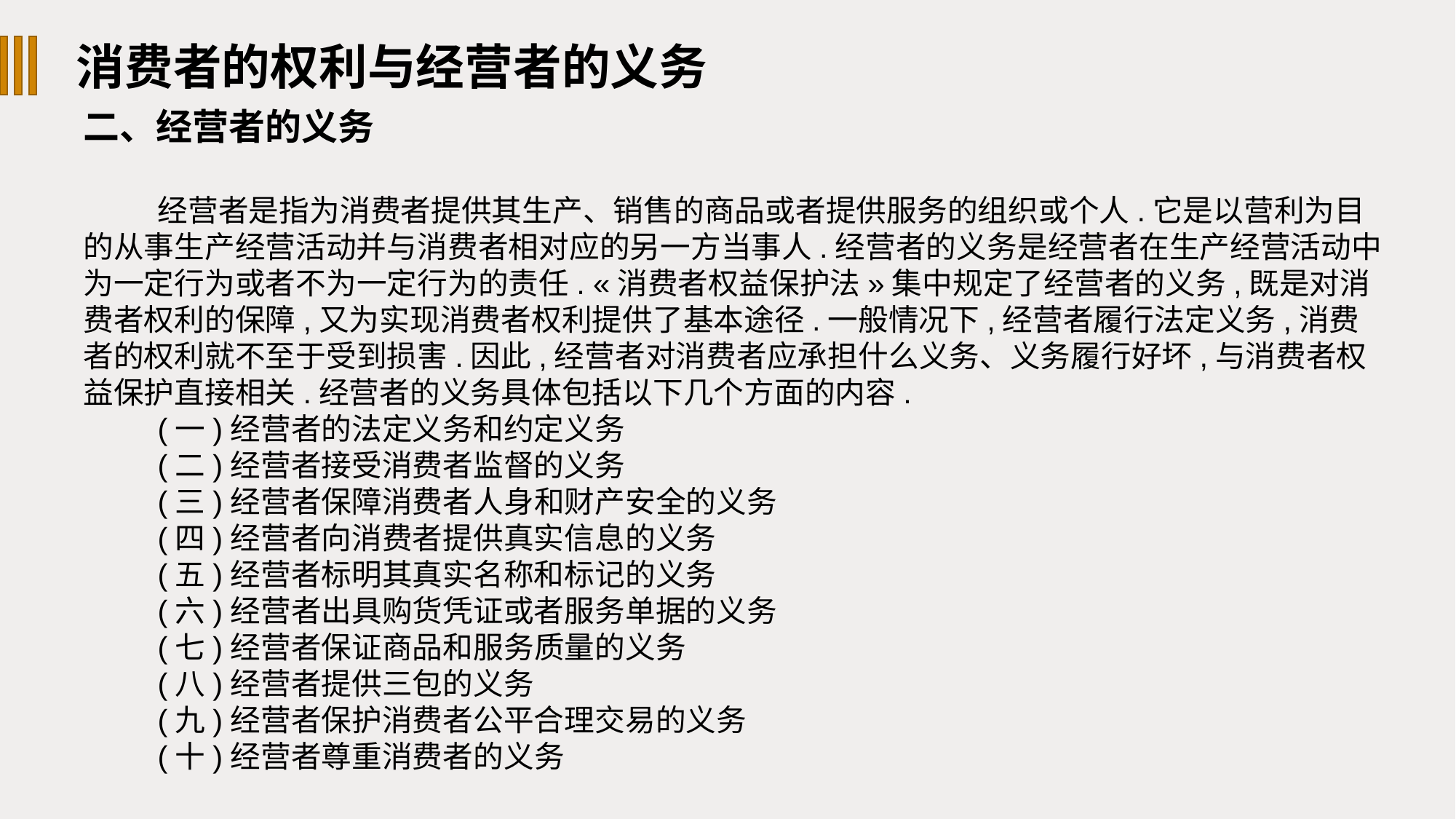

消费者的权利与经营者的义务

二、经营者的义务

经营者是指为消费者提供其生产、销售的商品或者提供服务的组织或个人.它是以营利为目的从事生产经营活动并与消费者相对应的另一方当事人.经营者的义务是经营者在生产经营活动中为一定行为或者不为一定行为的责任. «消费者权益保护法»集中规定了经营者的义务,既是对消费者权利的保障,又为实现消费者权利提供了基本途径.一般情况下,经营者履行法定义务,消费者的权利就不至于受到损害.因此,经营者对消费者应承担什么义务、义务履行好坏,与消费者权益保护直接相关.经营者的义务具体包括以下几个方面的内容.
(一)经营者的法定义务和约定义务
(二)经营者接受消费者监督的义务
(三)经营者保障消费者人身和财产安全的义务
(四)经营者向消费者提供真实信息的义务
(五)经营者标明其真实名称和标记的义务
(六)经营者出具购货凭证或者服务单据的义务
(七)经营者保证商品和服务质量的义务
(八)经营者提供三包的义务
(九)经营者保护消费者公平合理交易的义务
(十)经营者尊重消费者的义务